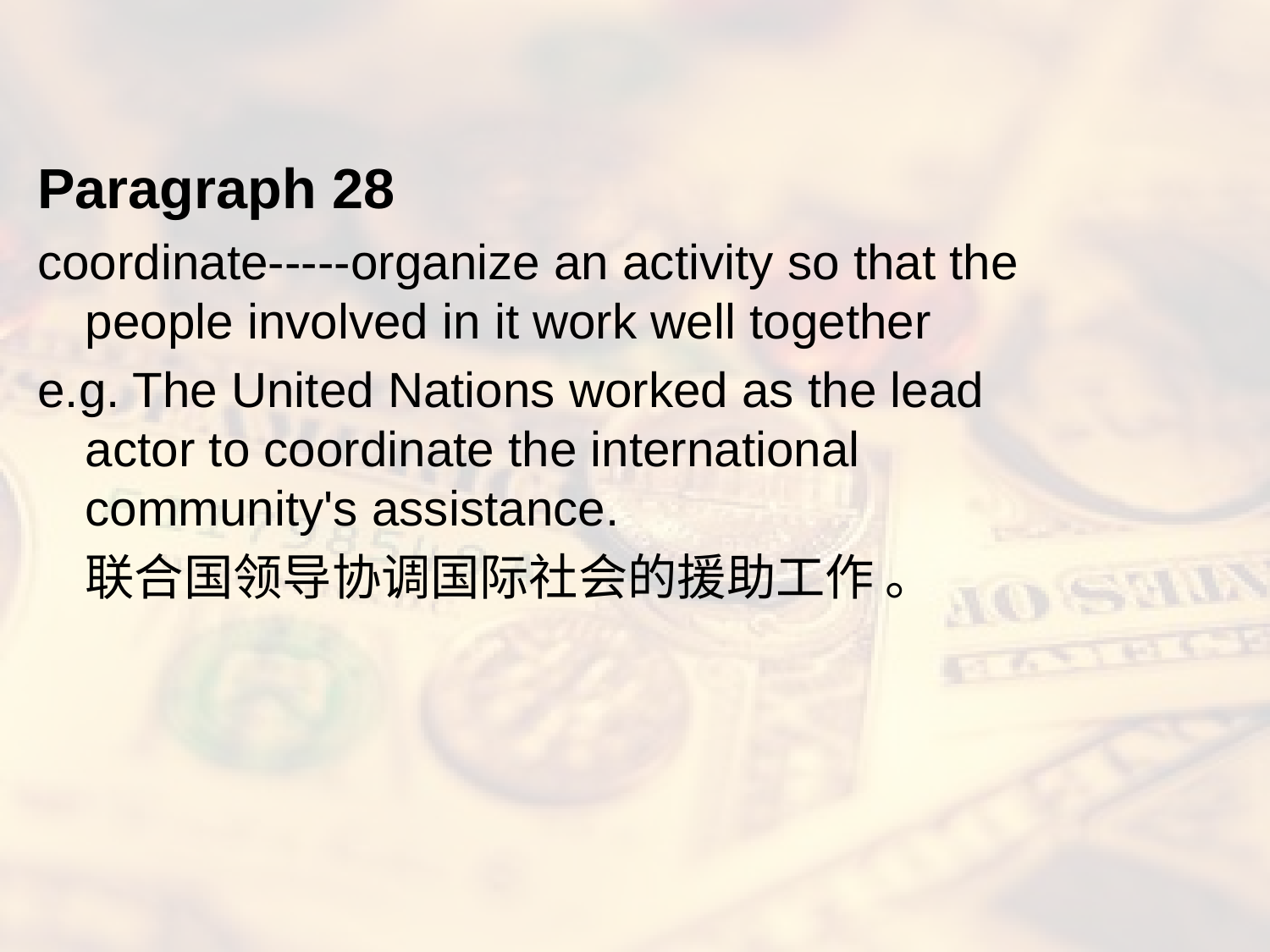

#
Paragraph 28
coordinate-----organize an activity so that the people involved in it work well together
e.g. The United Nations worked as the lead actor to coordinate the international community's assistance.
	联合国领导协调国际社会的援助工作 。